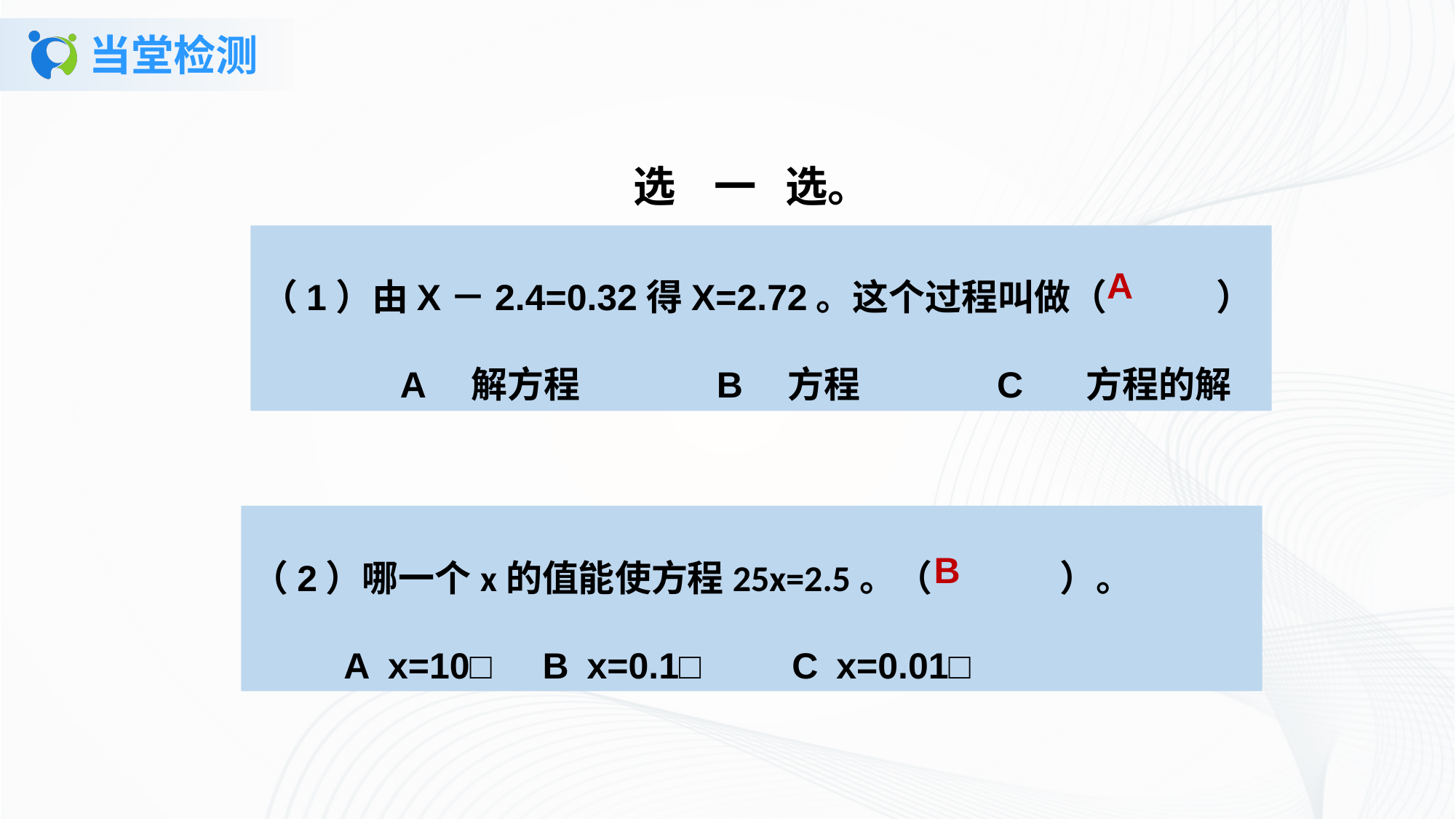

# 当堂检测
选    一   选。
（1）由X－2.4=0.32得X=2.72。这个过程叫做（      ）           A  解方程       B  方程       C   方程的解
A
（2）哪一个x的值能使方程25x=2.5。（       ）。
         A x=10□     B x=0.1□     C x=0.01□
B